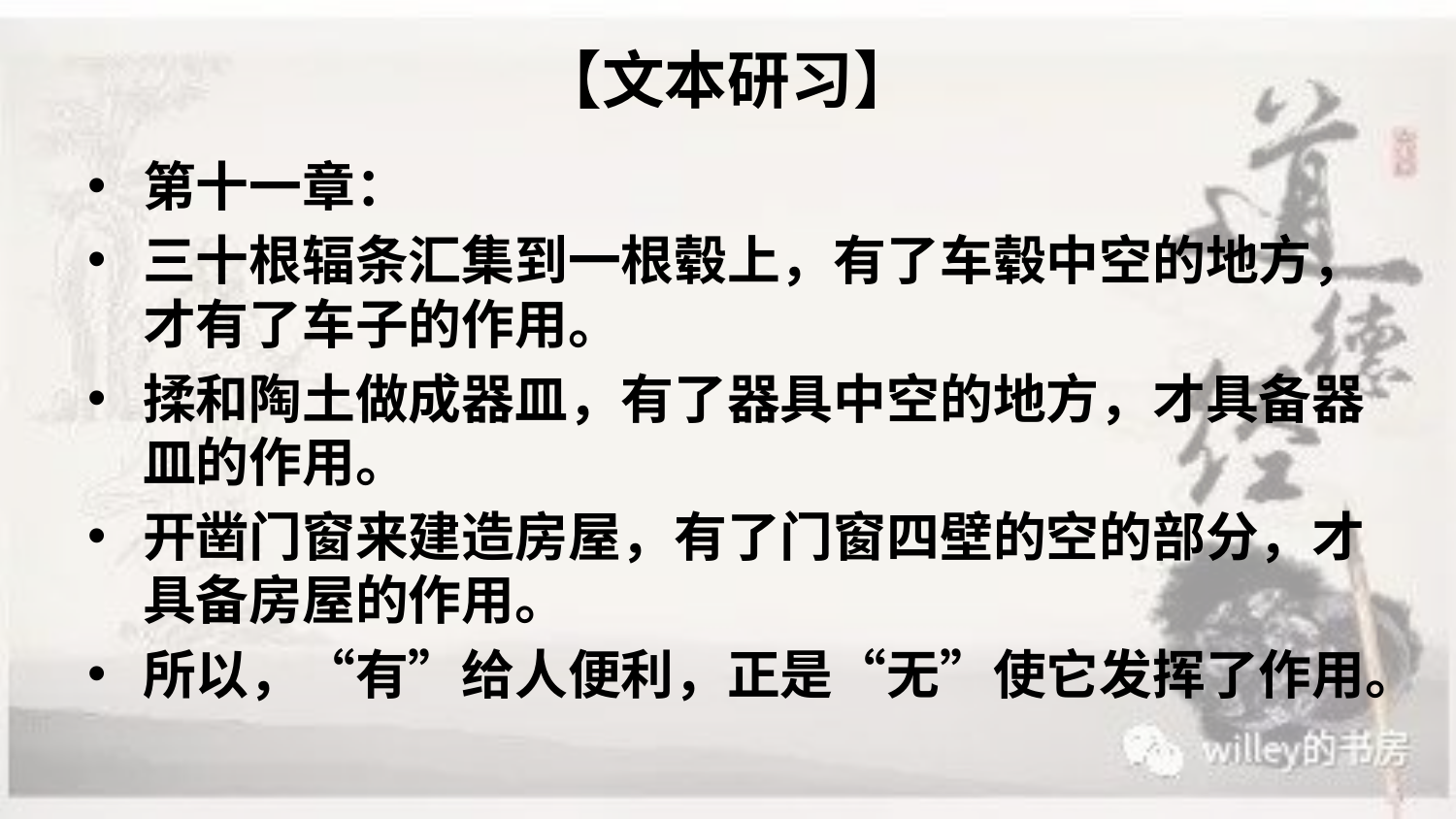

# 【文本研习】
第十一章：
三十根辐条汇集到一根毂上，有了车毂中空的地方，才有了车子的作用。
揉和陶土做成器皿，有了器具中空的地方，才具备器皿的作用。
开凿门窗来建造房屋，有了门窗四壁的空的部分，才具备房屋的作用。
所以，“有”给人便利，正是“无”使它发挥了作用。